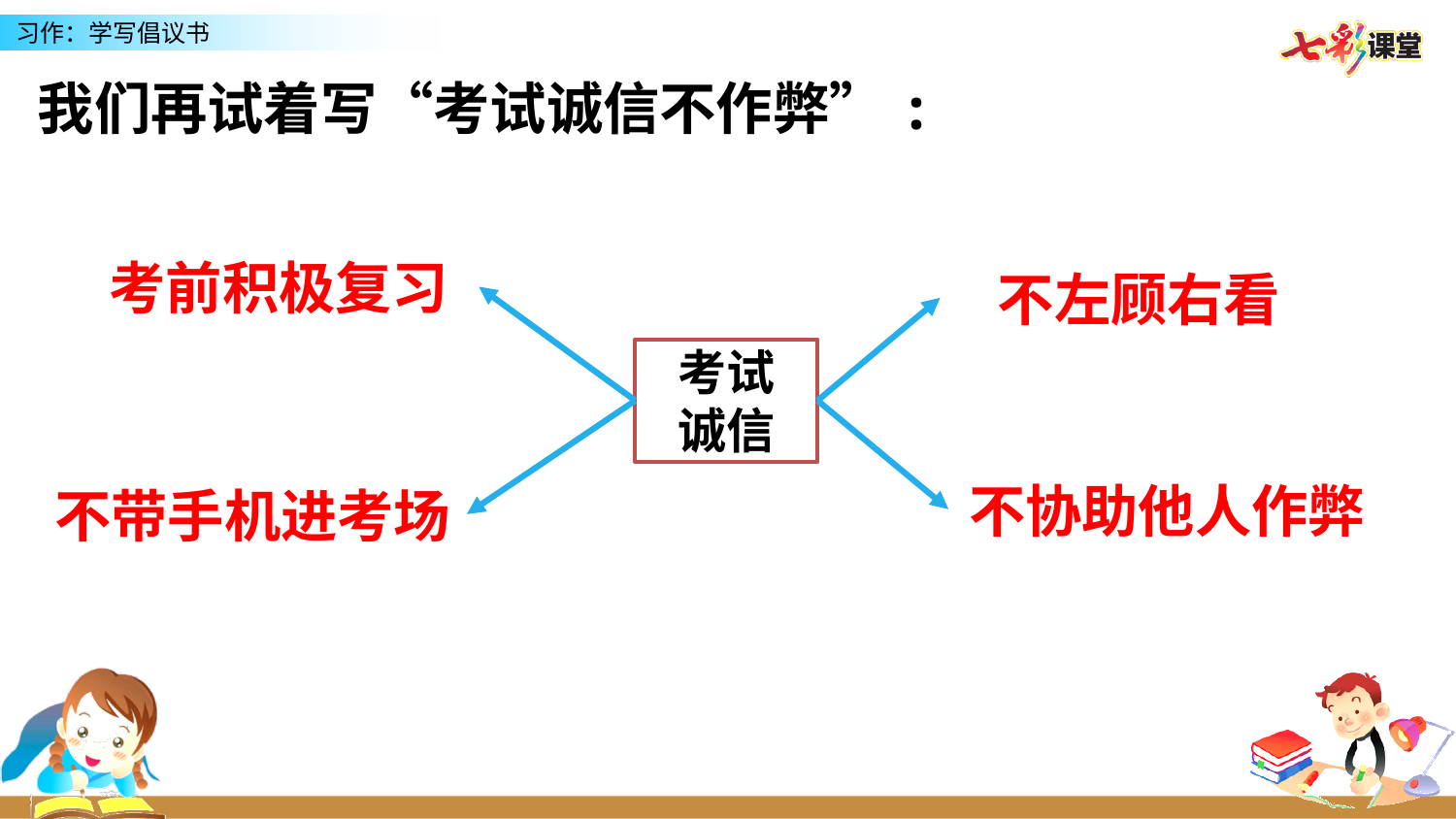

我们再试着写“考试诚信不作弊”:
考前积极复习
不左顾右看
考试
诚信
不协助他人作弊
不带手机进考场